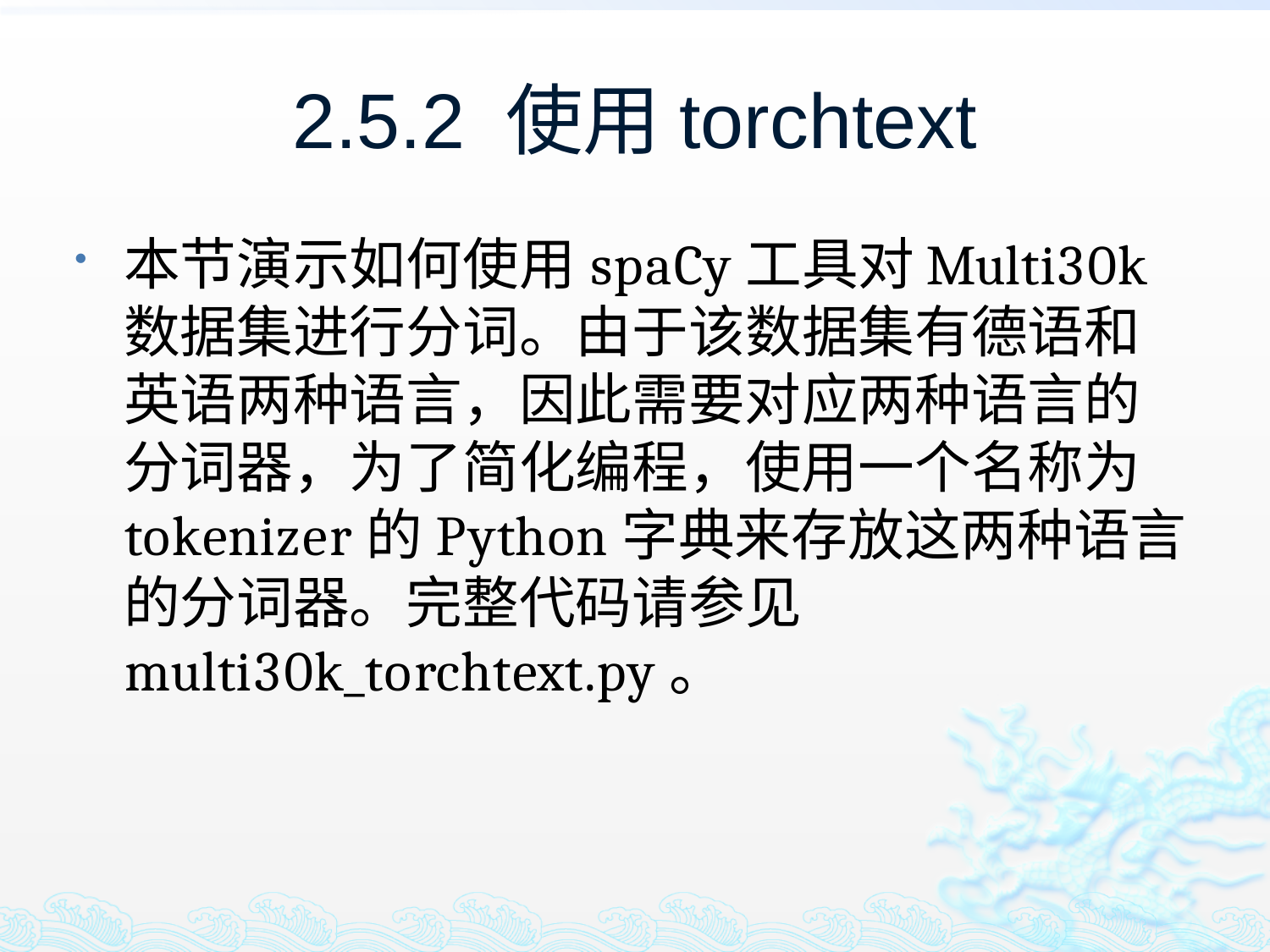

# 2.5.2 使用torchtext
本节演示如何使用spaCy工具对Multi30k数据集进行分词。由于该数据集有德语和英语两种语言，因此需要对应两种语言的分词器，为了简化编程，使用一个名称为tokenizer的Python字典来存放这两种语言的分词器。完整代码请参见multi30k_torchtext.py。